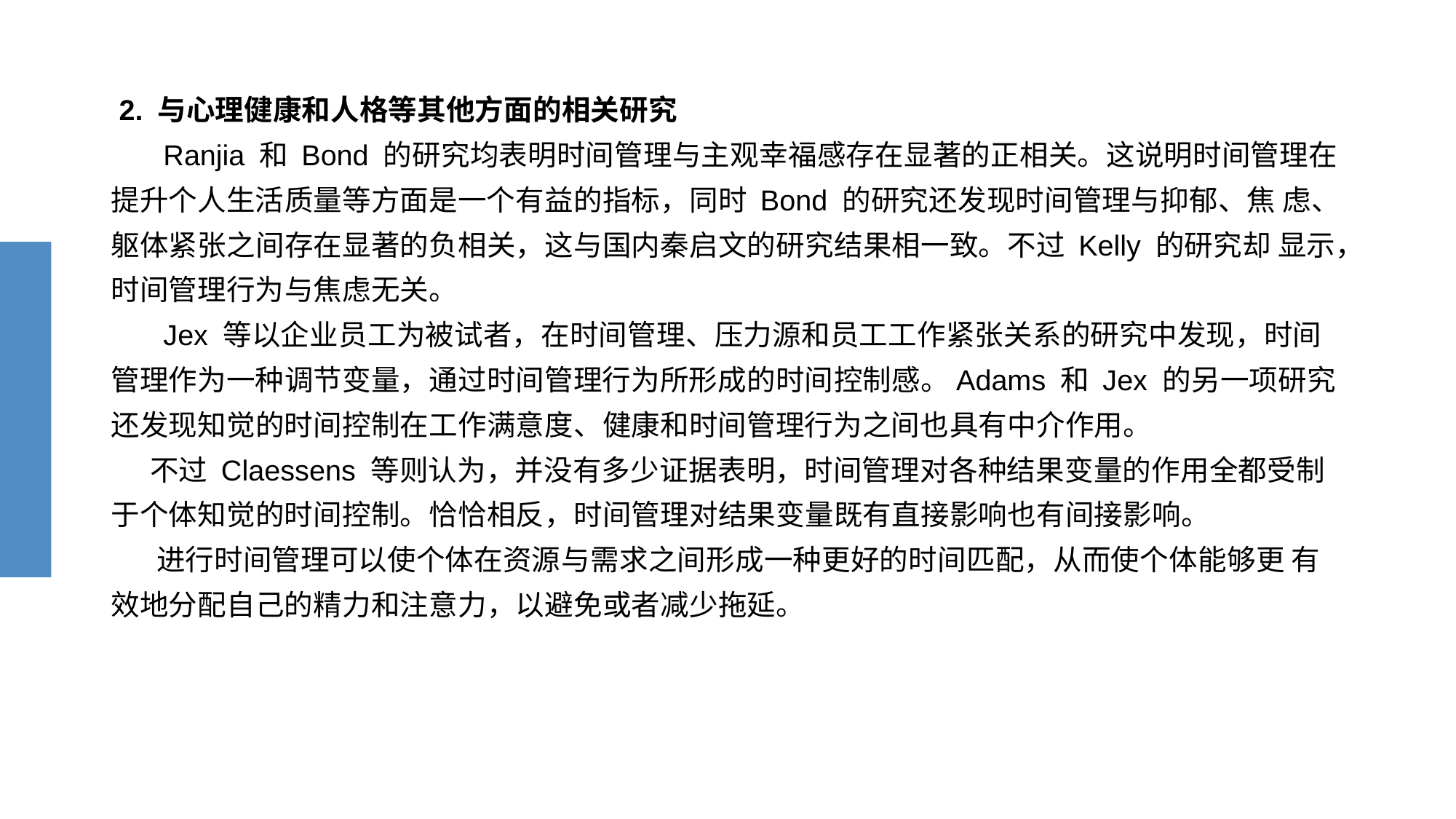

# 2. 与心理健康和人格等其他方面的相关研究 Ranjia 和 Bond 的研究均表明时间管理与主观幸福感存在显著的正相关。这说明时间管理在提升个人生活质量等方面是一个有益的指标，同时 Bond 的研究还发现时间管理与抑郁、焦 虑、躯体紧张之间存在显著的负相关，这与国内秦启文的研究结果相一致。不过 Kelly 的研究却 显示，时间管理行为与焦虑无关。 Jex 等以企业员工为被试者，在时间管理、压力源和员工工作紧张关系的研究中发现，时间 管理作为一种调节变量，通过时间管理行为所形成的时间控制感。Adams 和 Jex 的另一项研究 还发现知觉的时间控制在工作满意度、健康和时间管理行为之间也具有中介作用。 不过 Claessens 等则认为，并没有多少证据表明，时间管理对各种结果变量的作用全都受制 于个体知觉的时间控制。恰恰相反，时间管理对结果变量既有直接影响也有间接影响。 进行时间管理可以使个体在资源与需求之间形成一种更好的时间匹配，从而使个体能够更 有效地分配自己的精力和注意力，以避免或者减少拖延。